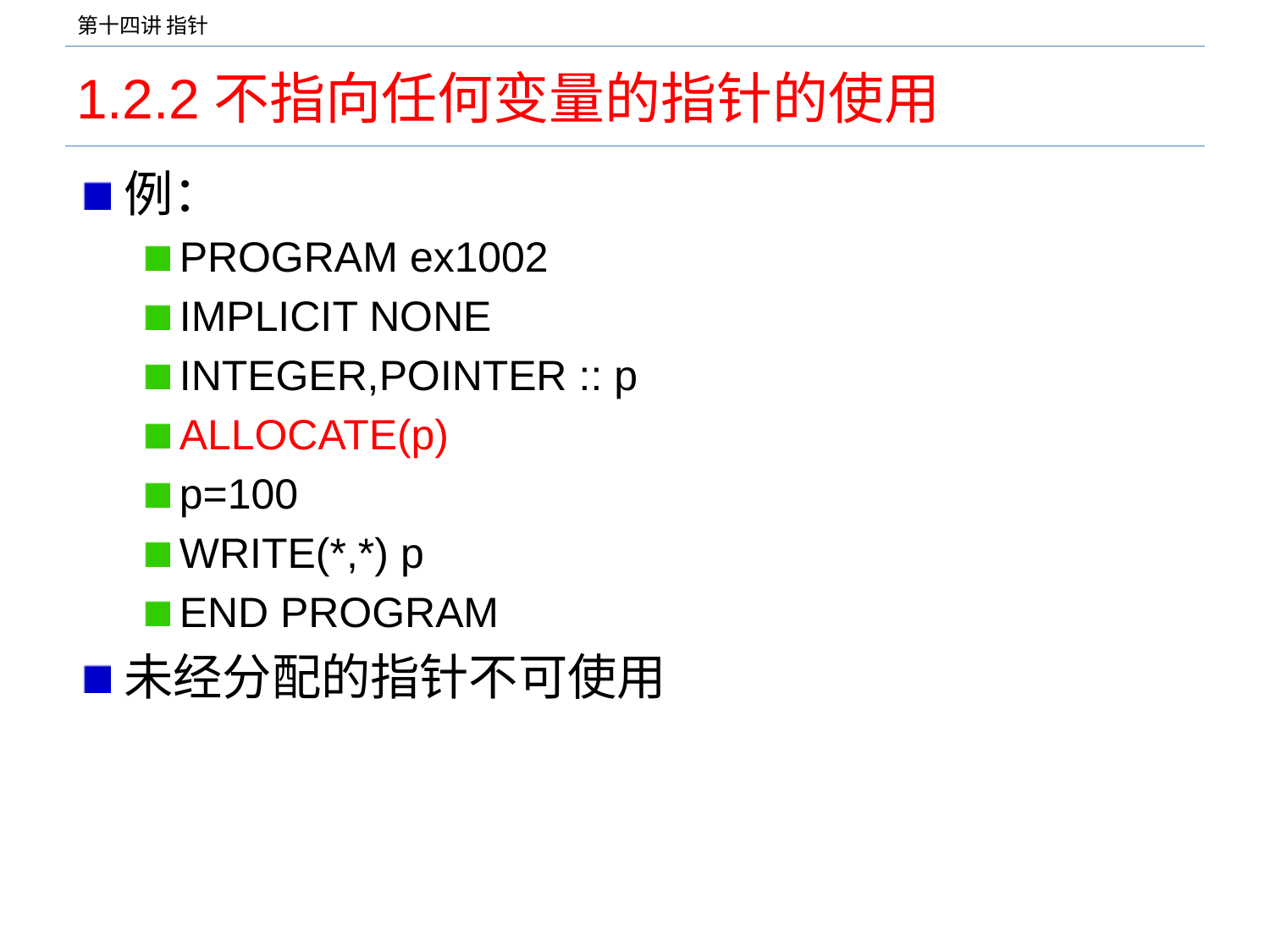

# 1.2.2不指向任何变量的指针的使用
例：
PROGRAM ex1002
IMPLICIT NONE
INTEGER,POINTER :: p
ALLOCATE(p)
p=100
WRITE(*,*) p
END PROGRAM
未经分配的指针不可使用